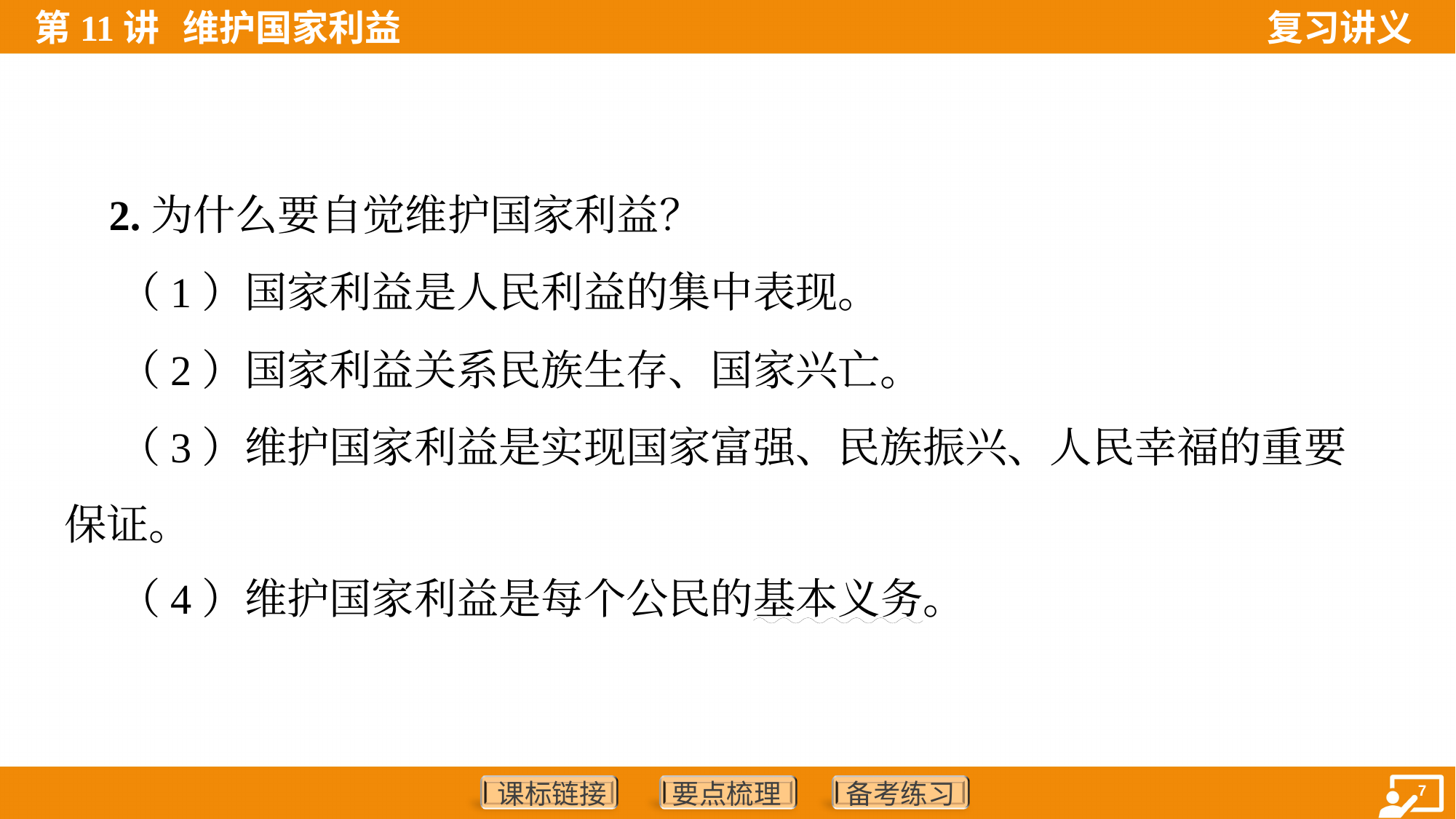

2.为什么要自觉维护国家利益？
    （1）国家利益是人民利益的集中表现。
    （2）国家利益关系民族生存、国家兴亡。
    （3）维护国家利益是实现国家富强、民族振兴、人民幸福的重要
保证。
    （4）维护国家利益是每个公民的基本义务。